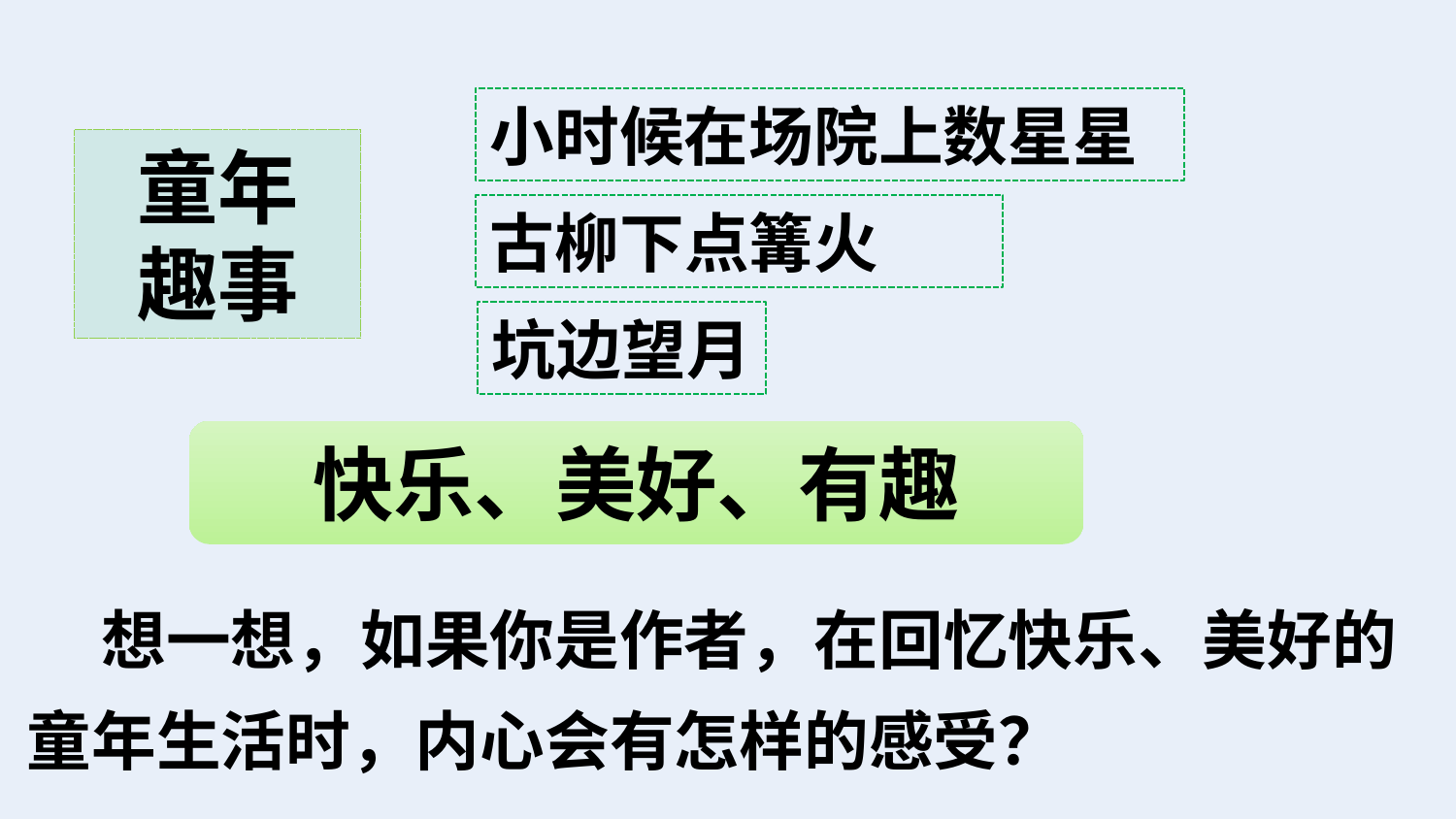

小时候在场院上数星星
童年
趣事
古柳下点篝火
坑边望月
快乐、美好、有趣
    想一想，如果你是作者，在回忆快乐、美好的童年生活时，内心会有怎样的感受？